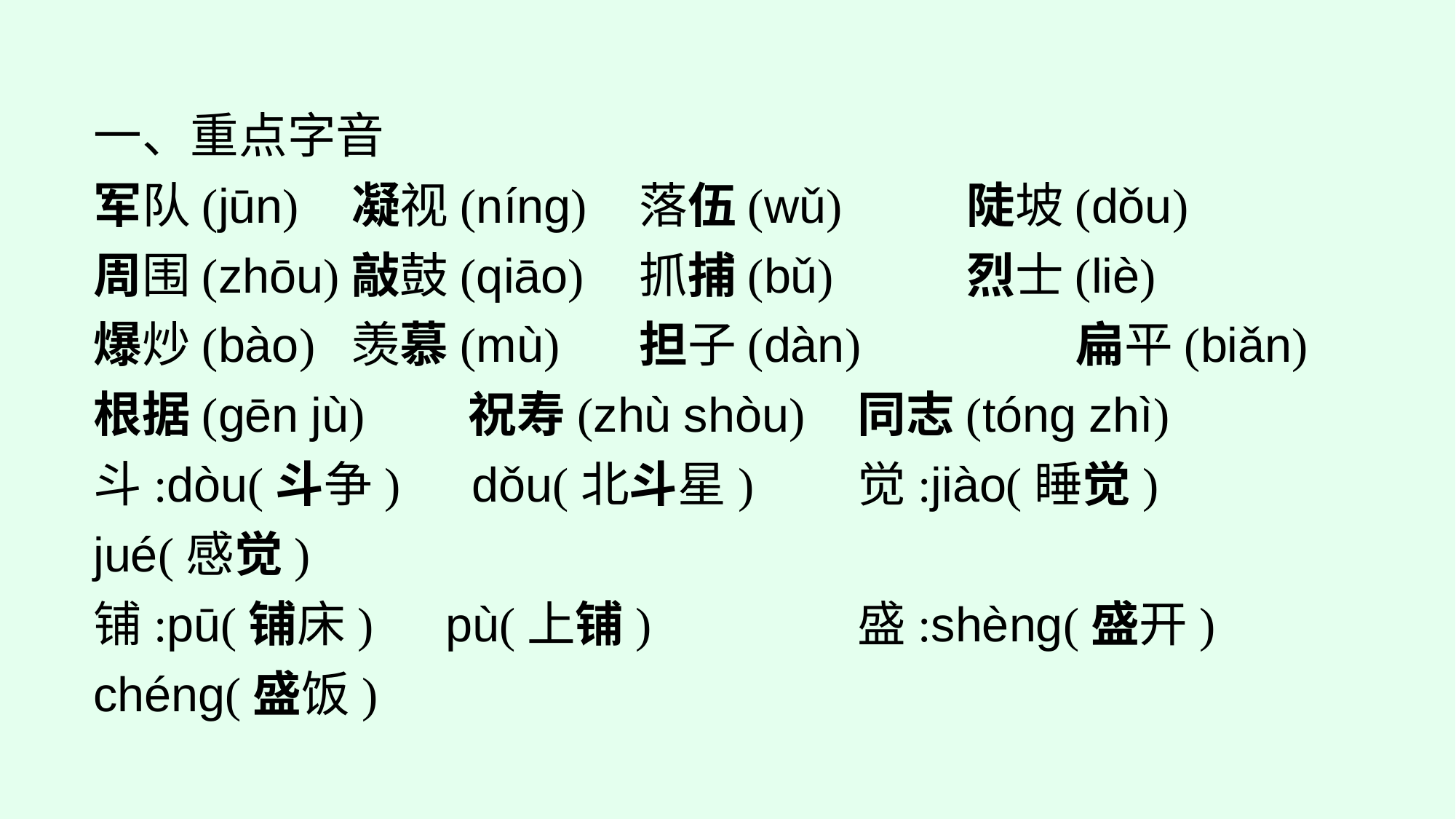

一、重点字音
军队(jūn)	凝视(nínɡ)		落伍(wǔ)		陡坡(dǒu)
周围(zhōu)	敲鼓(qiāo)		抓捕(bǔ)		烈士(liè)
爆炒(bào)	羡慕(mù)		担子(dàn)		扁平(biǎn)
根据(gēn jù)	祝寿(zhù shòu)	同志(tóng zhì)
斗:dòu(斗争)　dǒu(北斗星)	觉:jiào(睡觉)　jué(感觉)
铺:pū(铺床)　pù(上铺)		盛:shènɡ(盛开)　chénɡ(盛饭)